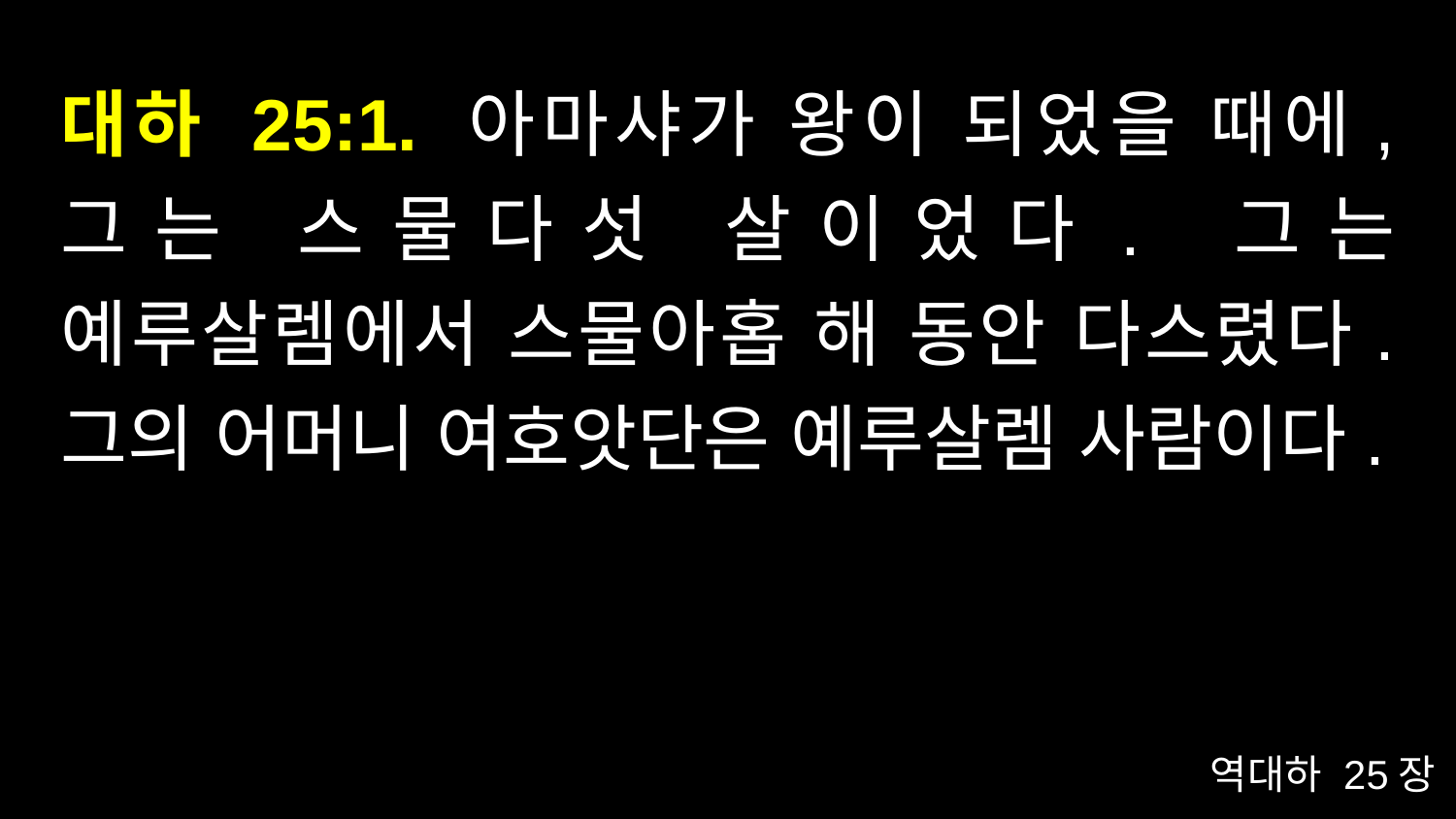

# 대하 25:1. 아마샤가 왕이 되었을 때에, 그는 스물다섯 살이었다. 그는 예루살렘에서 스물아홉 해 동안 다스렸다. 그의 어머니 여호앗단은 예루살렘 사람이다.
역대하 25장